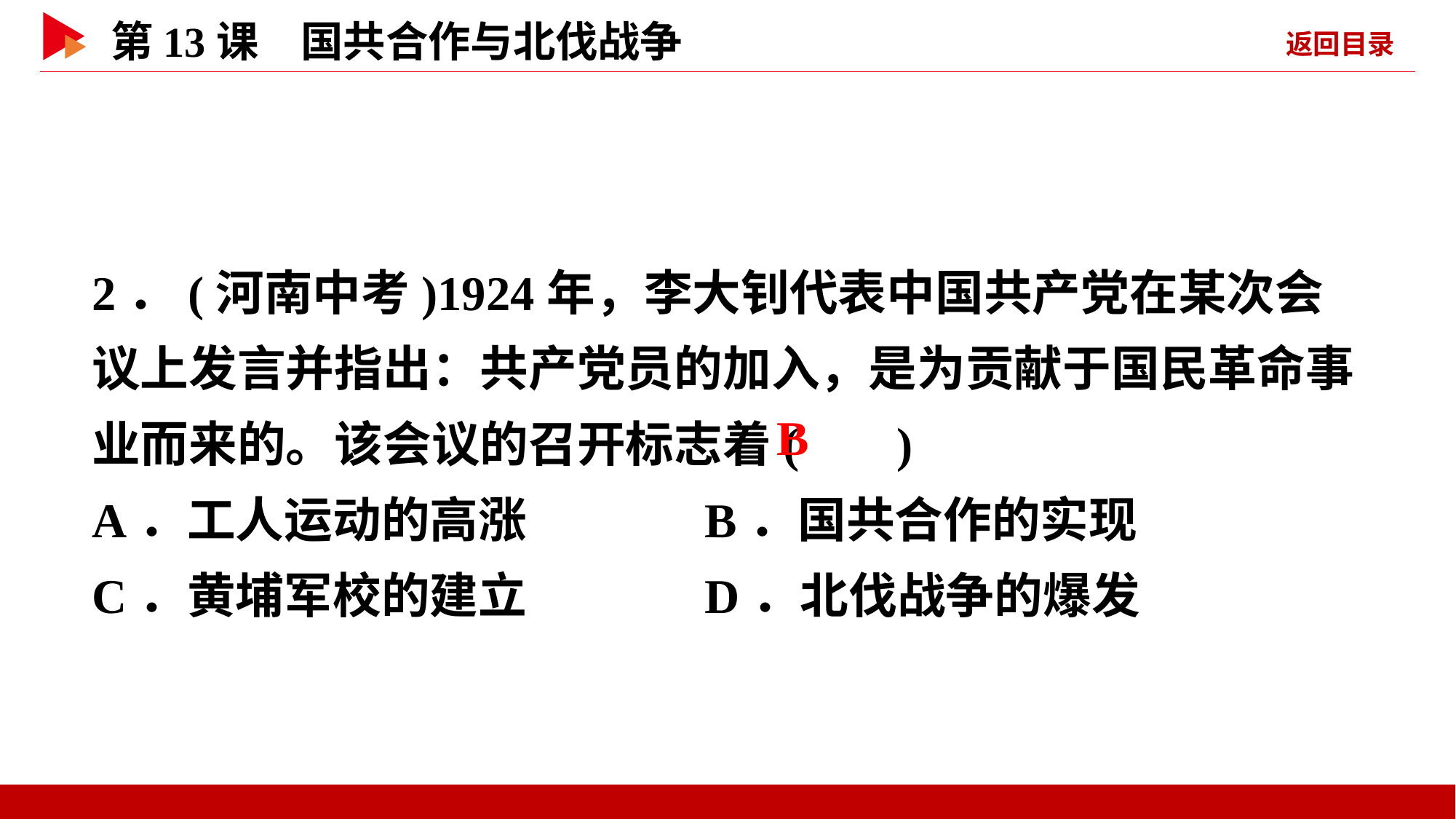

2．(河南中考)1924年，李大钊代表中国共产党在某次会议上发言并指出：共产党员的加入，是为贡献于国民革命事业而来的。该会议的召开标志着(        )
A．工人运动的高涨               B．国共合作的实现
C．黄埔军校的建立               D．北伐战争的爆发
   B